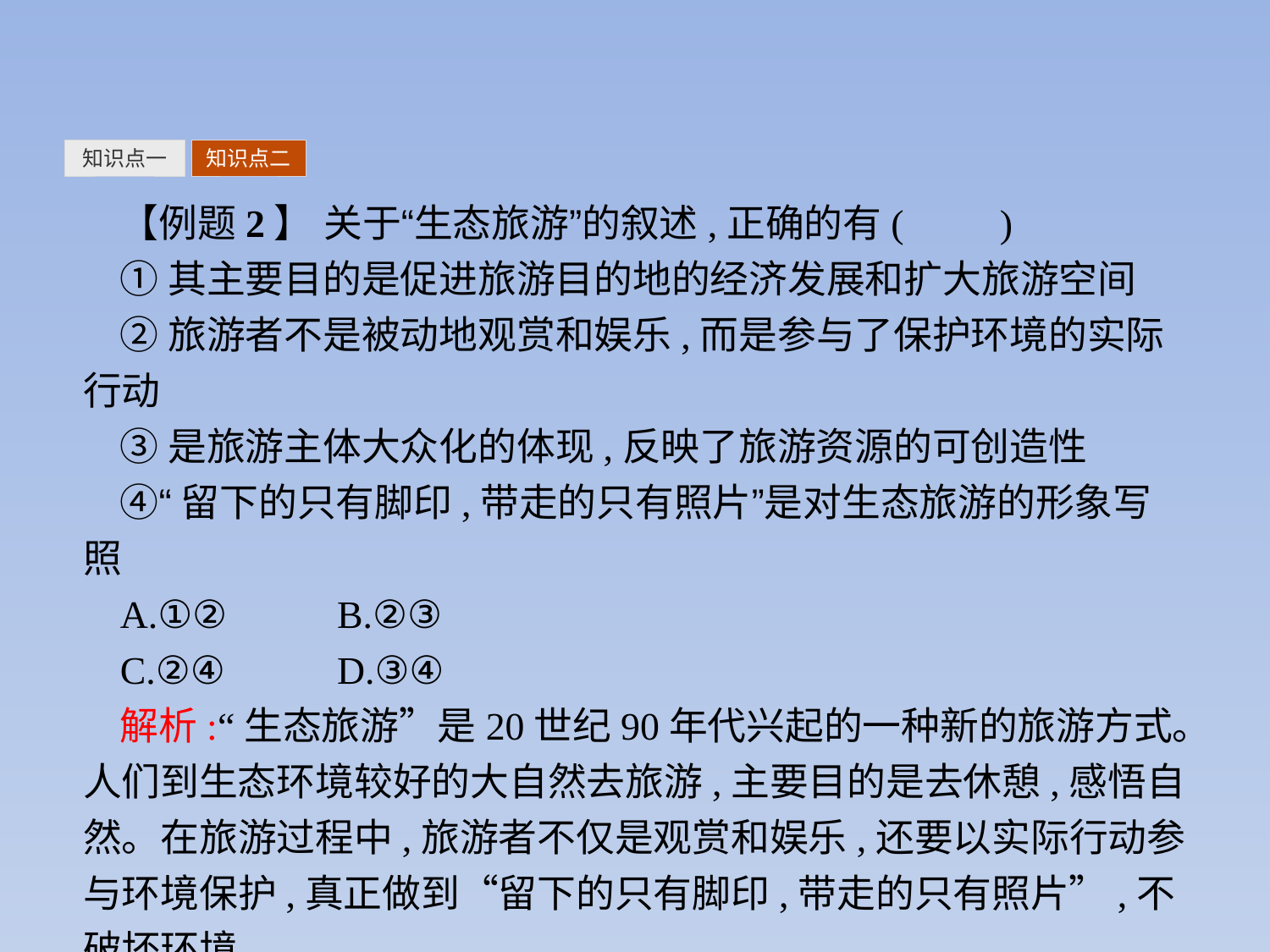

知识点一
知识点二
【例题2】 关于“生态旅游”的叙述,正确的有(　　)
①其主要目的是促进旅游目的地的经济发展和扩大旅游空间
②旅游者不是被动地观赏和娱乐,而是参与了保护环境的实际行动
③是旅游主体大众化的体现,反映了旅游资源的可创造性
④“留下的只有脚印,带走的只有照片”是对生态旅游的形象写照
A.①②	B.②③
C.②④	D.③④
解析:“生态旅游”是20世纪90年代兴起的一种新的旅游方式。人们到生态环境较好的大自然去旅游,主要目的是去休憩,感悟自然。在旅游过程中,旅游者不仅是观赏和娱乐,还要以实际行动参与环境保护,真正做到“留下的只有脚印,带走的只有照片”,不破坏环境。
答案:C